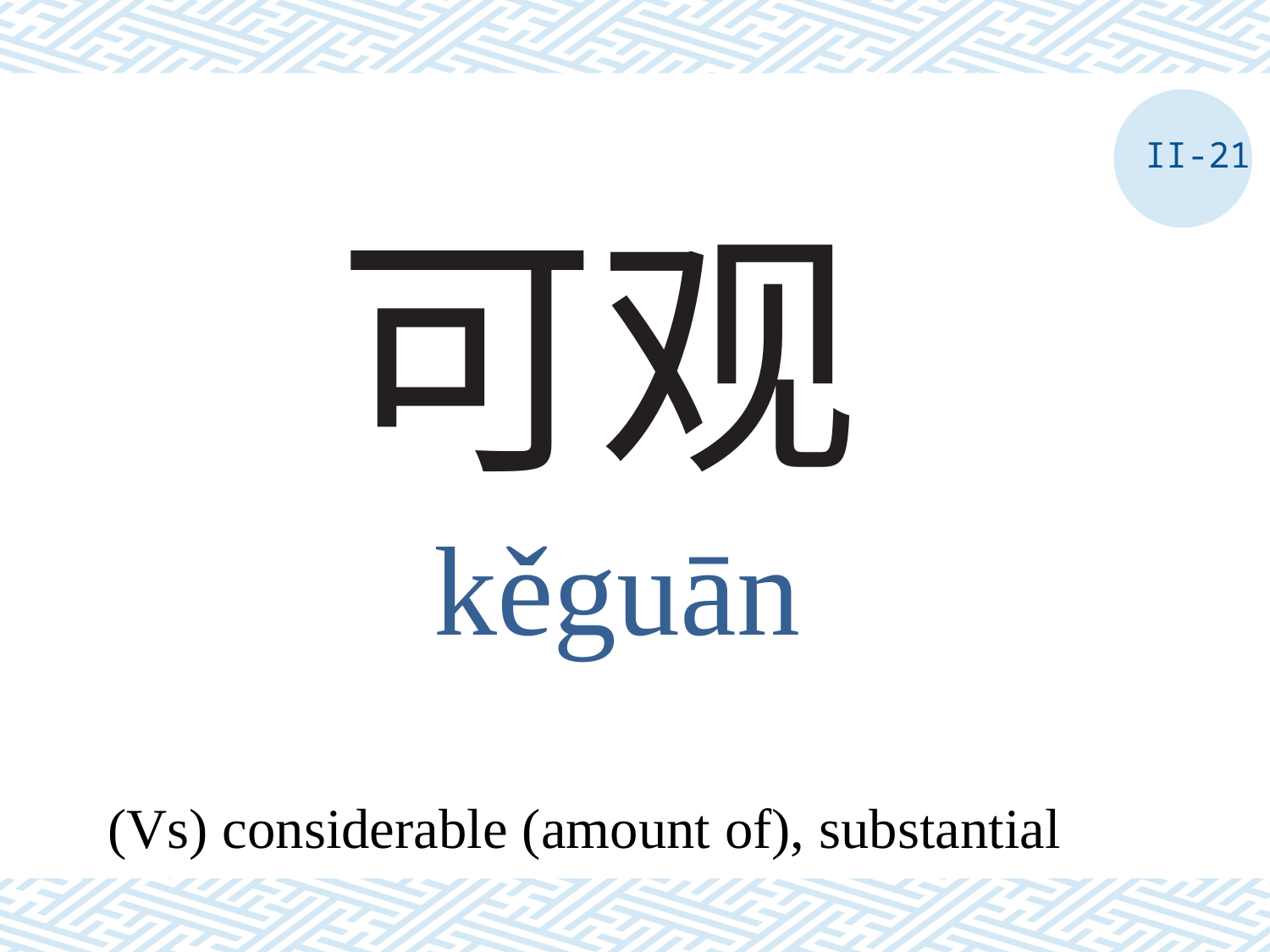

II-21

# 可观
kěguān
(Vs) considerable (amount of), substantial